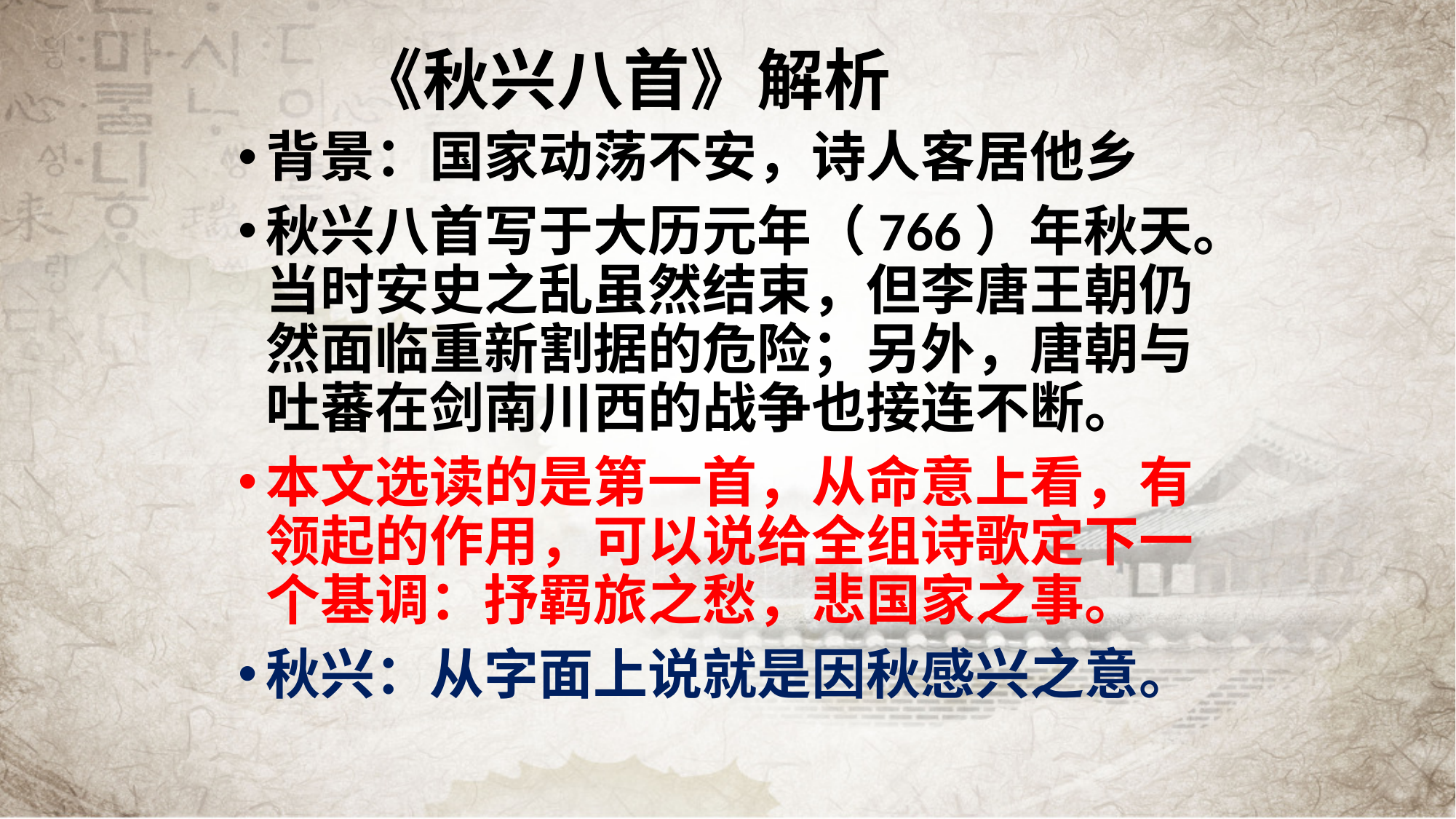

# 《秋兴八首》解析
背景：国家动荡不安，诗人客居他乡
秋兴八首写于大历元年（766）年秋天。当时安史之乱虽然结束，但李唐王朝仍然面临重新割据的危险；另外，唐朝与吐蕃在剑南川西的战争也接连不断。
本文选读的是第一首，从命意上看，有领起的作用，可以说给全组诗歌定下一个基调：抒羁旅之愁，悲国家之事。
秋兴：从字面上说就是因秋感兴之意。